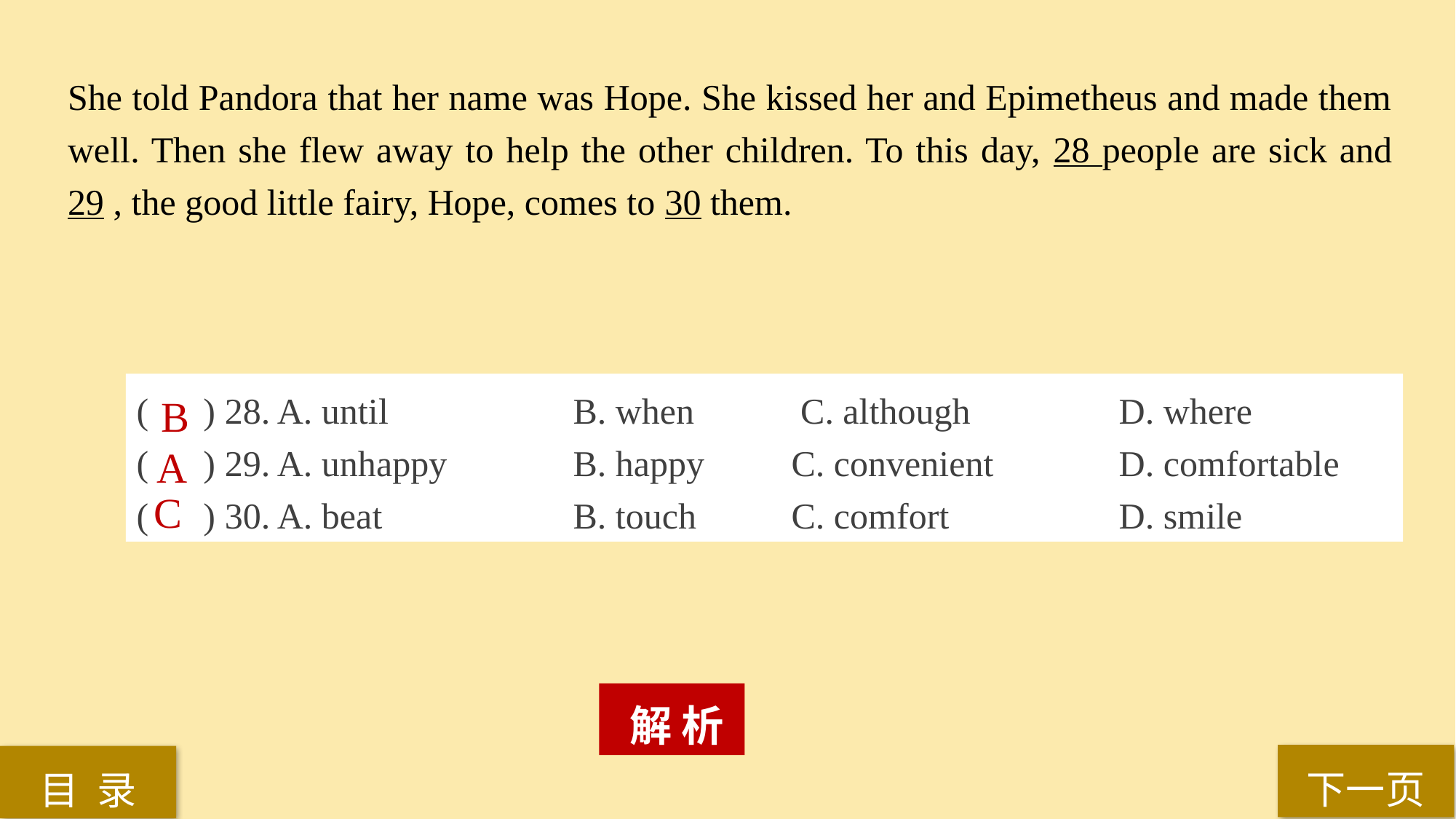

She told Pandora that her name was Hope. She kissed her and Epimetheus and made them well. Then she flew away to help the other children. To this day, 28 people are sick and 29 , the good little fairy, Hope, comes to 30 them.
(      ) 28. A. until 		B. when	 C. although 		D. where
(      ) 29. A. unhappy 		B. happy 	C. convenient 		D. comfortable
(      ) 30. A. beat 		B. touch 	C. comfort 		D. smile
B
A
C
 解 析